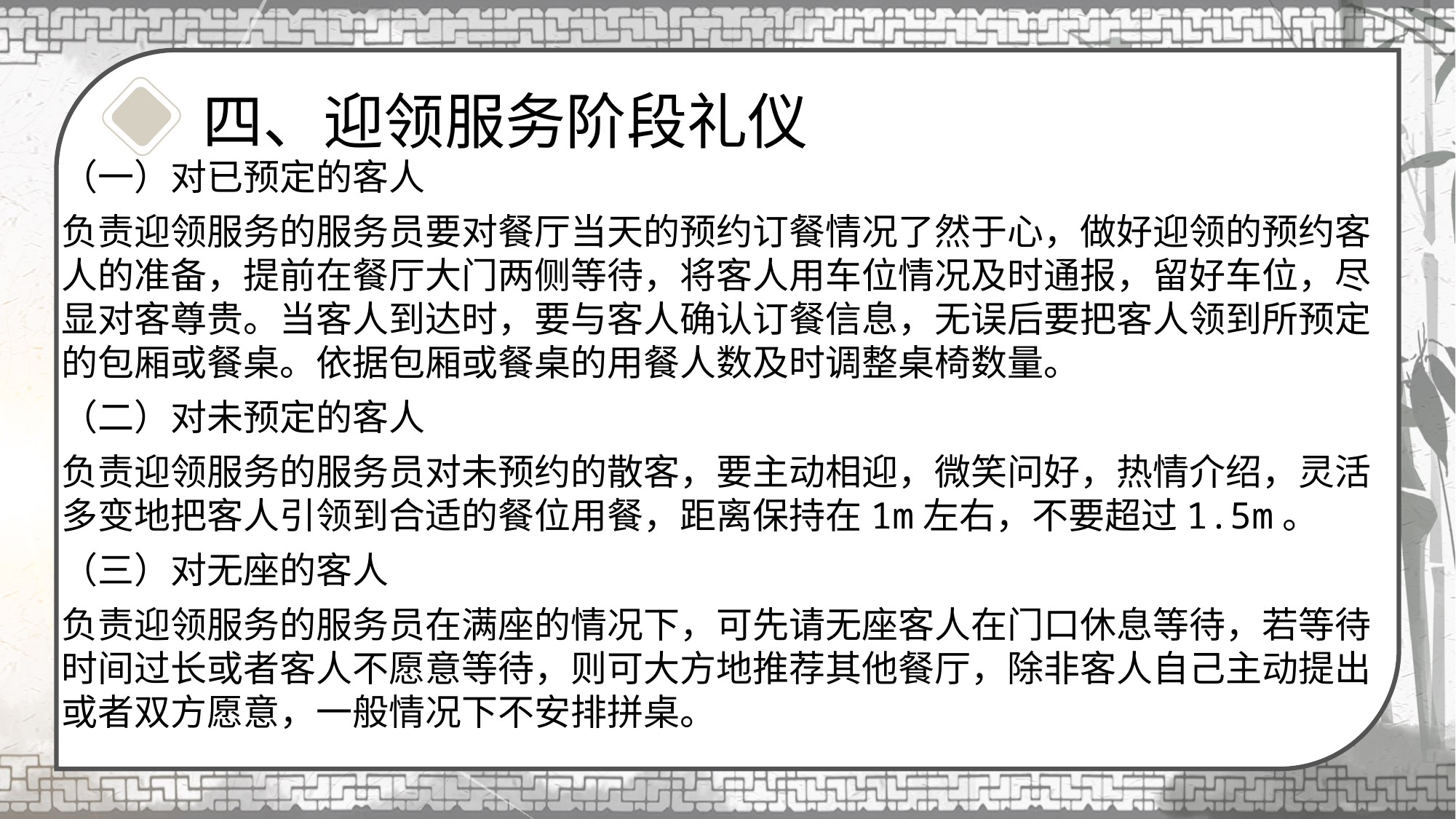

四、迎领服务阶段礼仪
（一）对已预定的客人
负责迎领服务的服务员要对餐厅当天的预约订餐情况了然于心，做好迎领的预约客人的准备，提前在餐厅大门两侧等待，将客人用车位情况及时通报，留好车位，尽显对客尊贵。当客人到达时，要与客人确认订餐信息，无误后要把客人领到所预定的包厢或餐桌。依据包厢或餐桌的用餐人数及时调整桌椅数量。
（二）对未预定的客人
负责迎领服务的服务员对未预约的散客，要主动相迎，微笑问好，热情介绍，灵活多变地把客人引领到合适的餐位用餐，距离保持在1m左右，不要超过1.5m。
（三）对无座的客人
负责迎领服务的服务员在满座的情况下，可先请无座客人在门口休息等待，若等待时间过长或者客人不愿意等待，则可大方地推荐其他餐厅，除非客人自己主动提出或者双方愿意，一般情况下不安排拼桌。
1.11.1什么是仪容什么是仪容